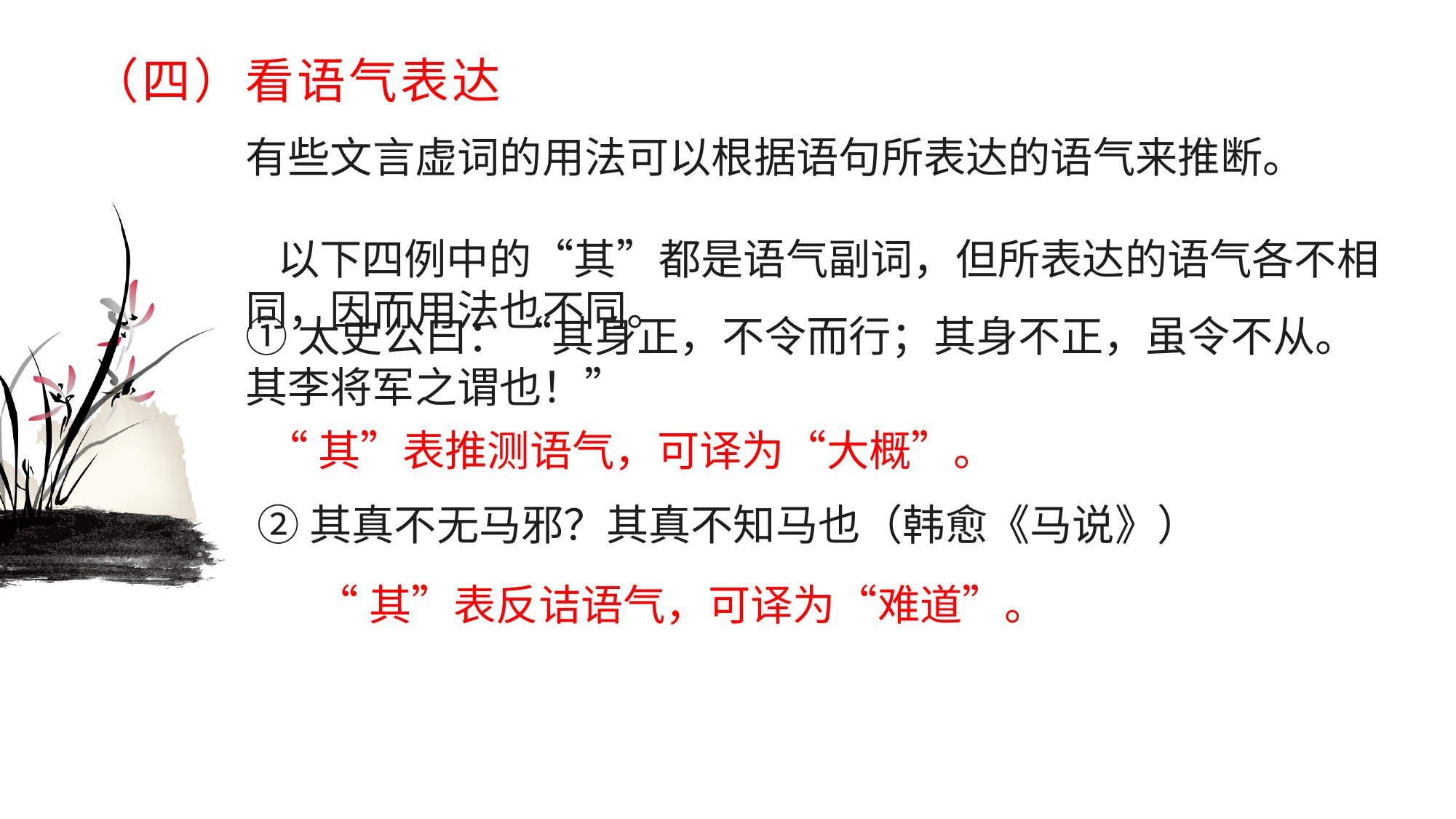

# （四）看语气表达
有些文言虚词的用法可以根据语句所表达的语气来推断。　　以下四例中的“其”都是语气副词，但所表达的语气各不相同，因而用法也不同。
①太史公曰：“其身正，不令而行；其身不正，虽令不从。其李将军之谓也！”
“其”表推测语气，可译为“大概”。
②其真不无马邪？其真不知马也（韩愈《马说》）
“其”表反诘语气，可译为“难道”。